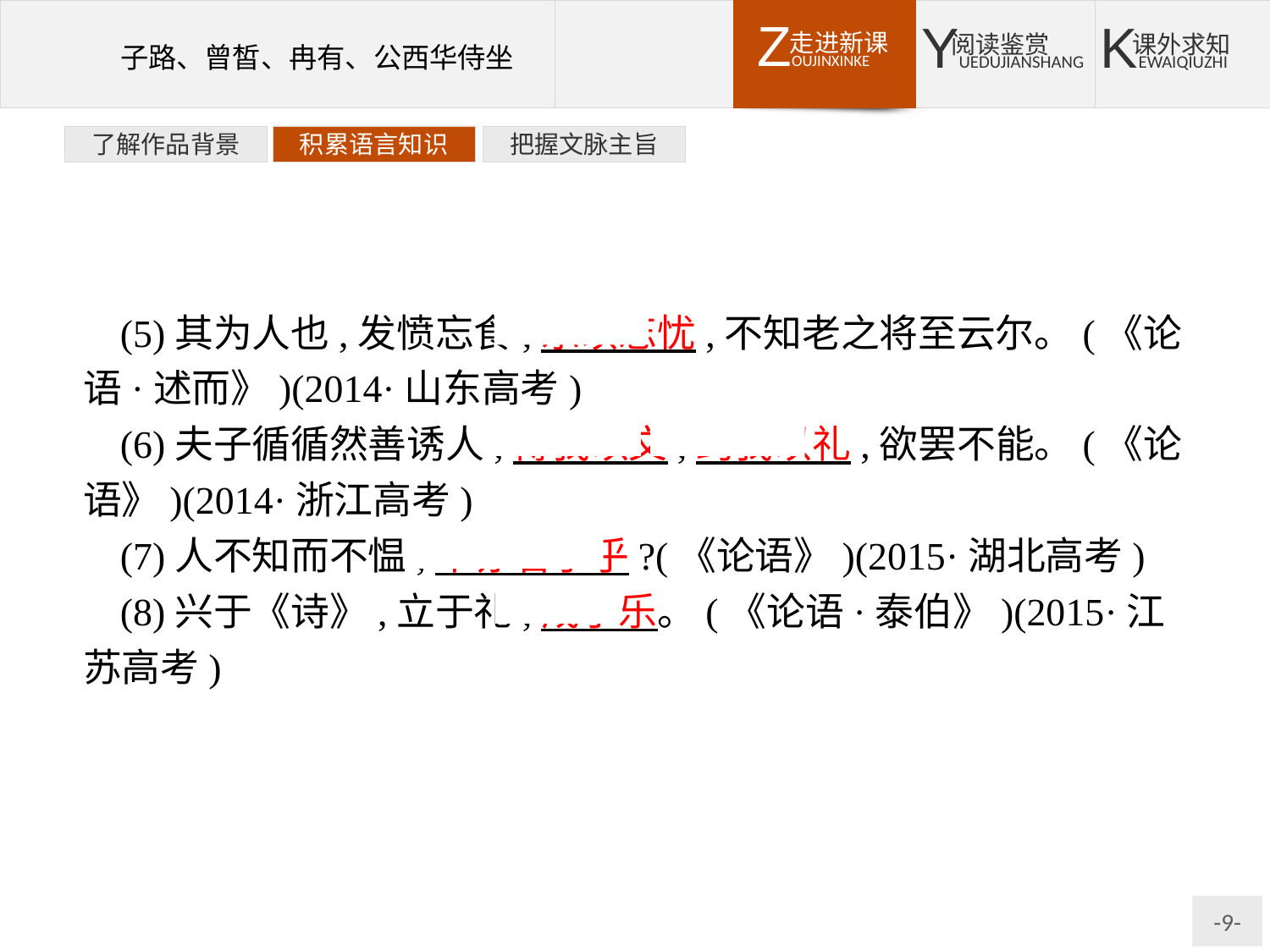

了解作品背景
积累语言知识
把握文脉主旨
(5)其为人也,发愤忘食,乐以忘忧,不知老之将至云尔。(《论语·述而》)(2014·山东高考)
(6)夫子循循然善诱人,博我以文,约我以礼,欲罢不能。(《论语》)(2014·浙江高考)
(7)人不知而不愠,不亦君子乎?(《论语》)(2015·湖北高考)
(8)兴于《诗》,立于礼,成于乐。(《论语·泰伯》)(2015·江苏高考)